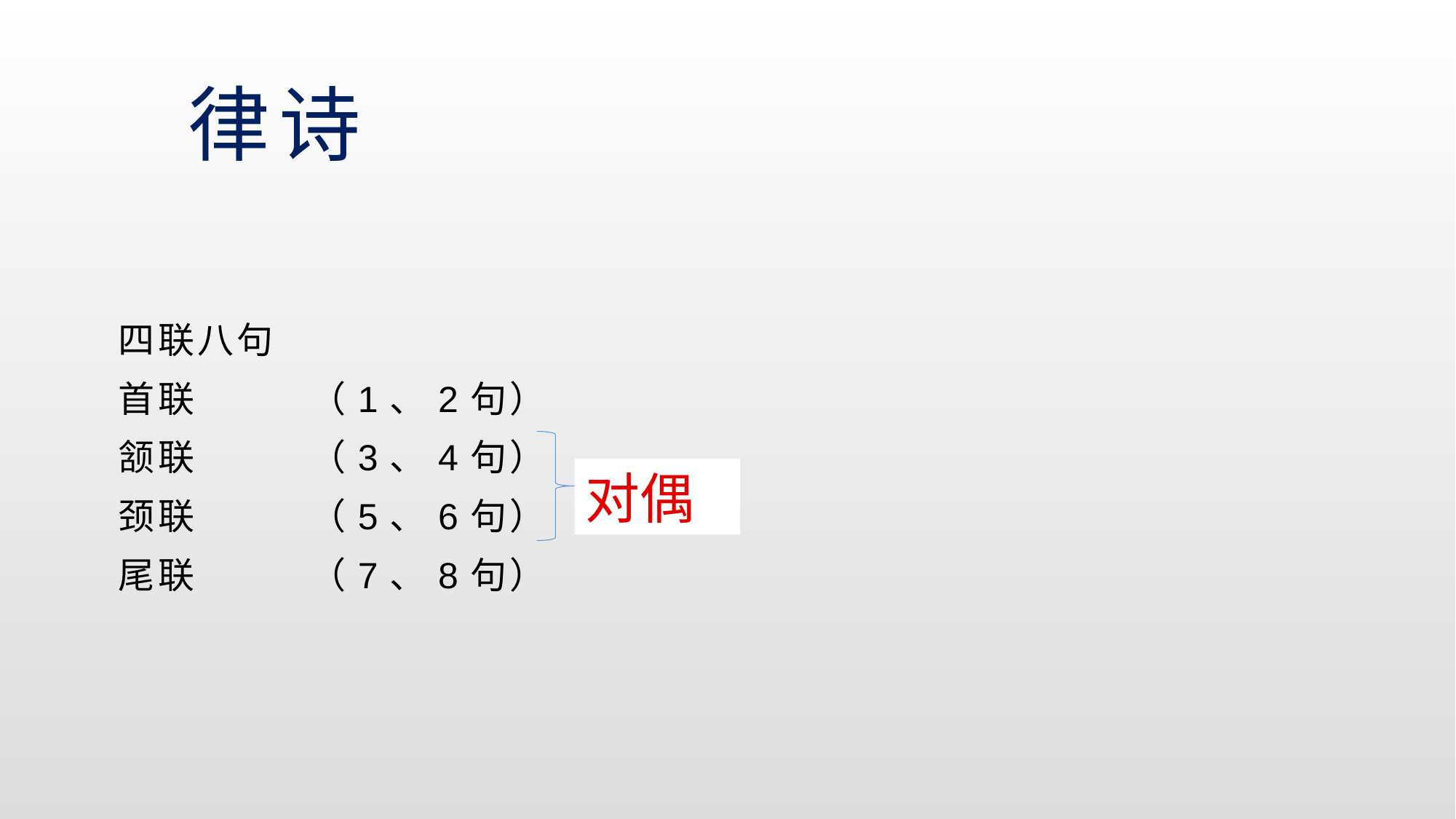

# 律诗
四联八句
首联          （1、2句）
颔联          （3、4句）
颈联          （5、6句）
尾联          （7、8句）

对偶